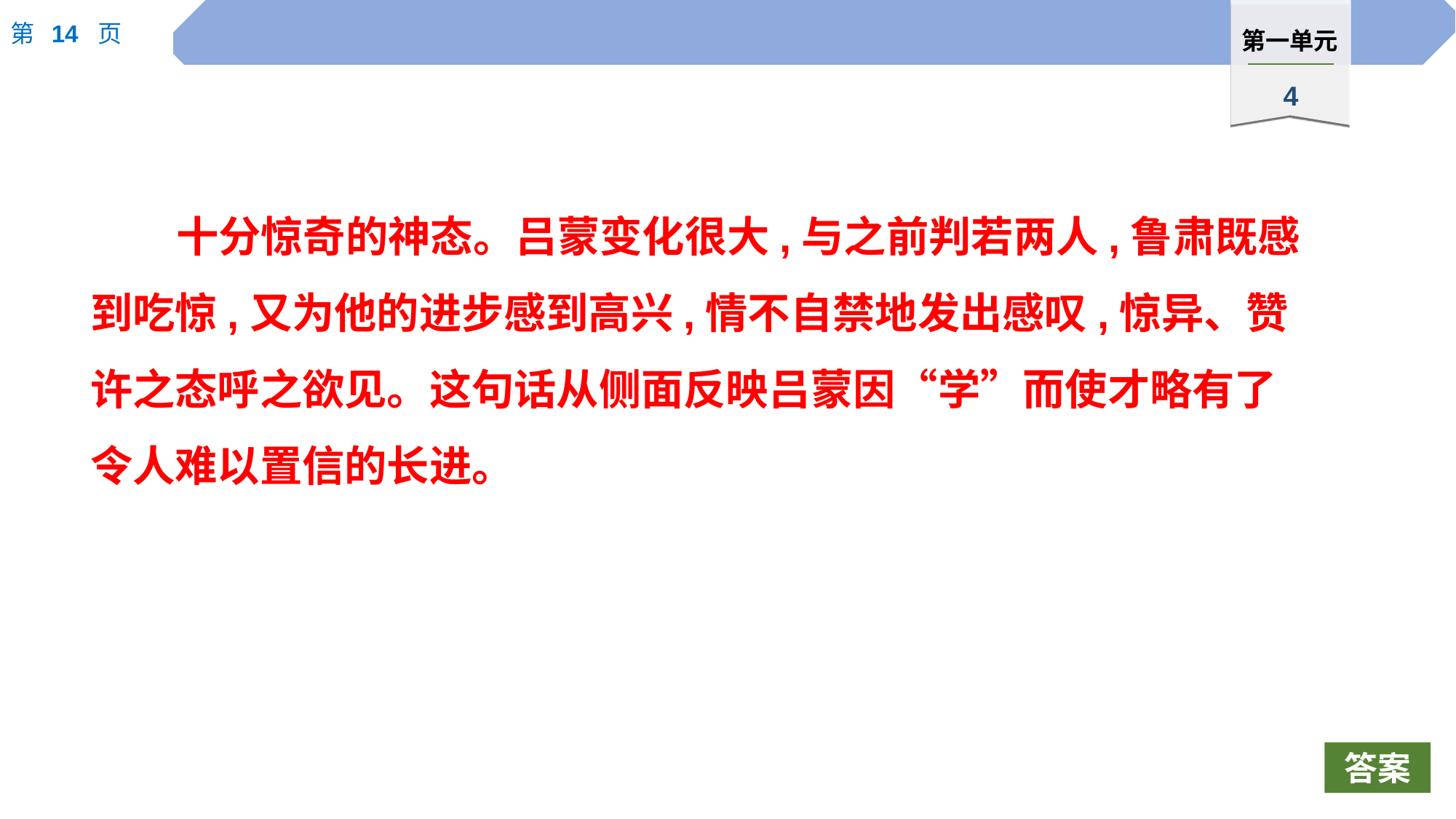

十分惊奇的神态。吕蒙变化很大,与之前判若两人,鲁肃既感到吃惊,又为他的进步感到高兴,情不自禁地发出感叹,惊异、赞许之态呼之欲见。这句话从侧面反映吕蒙因“学”而使才略有了令人难以置信的长进。
答案